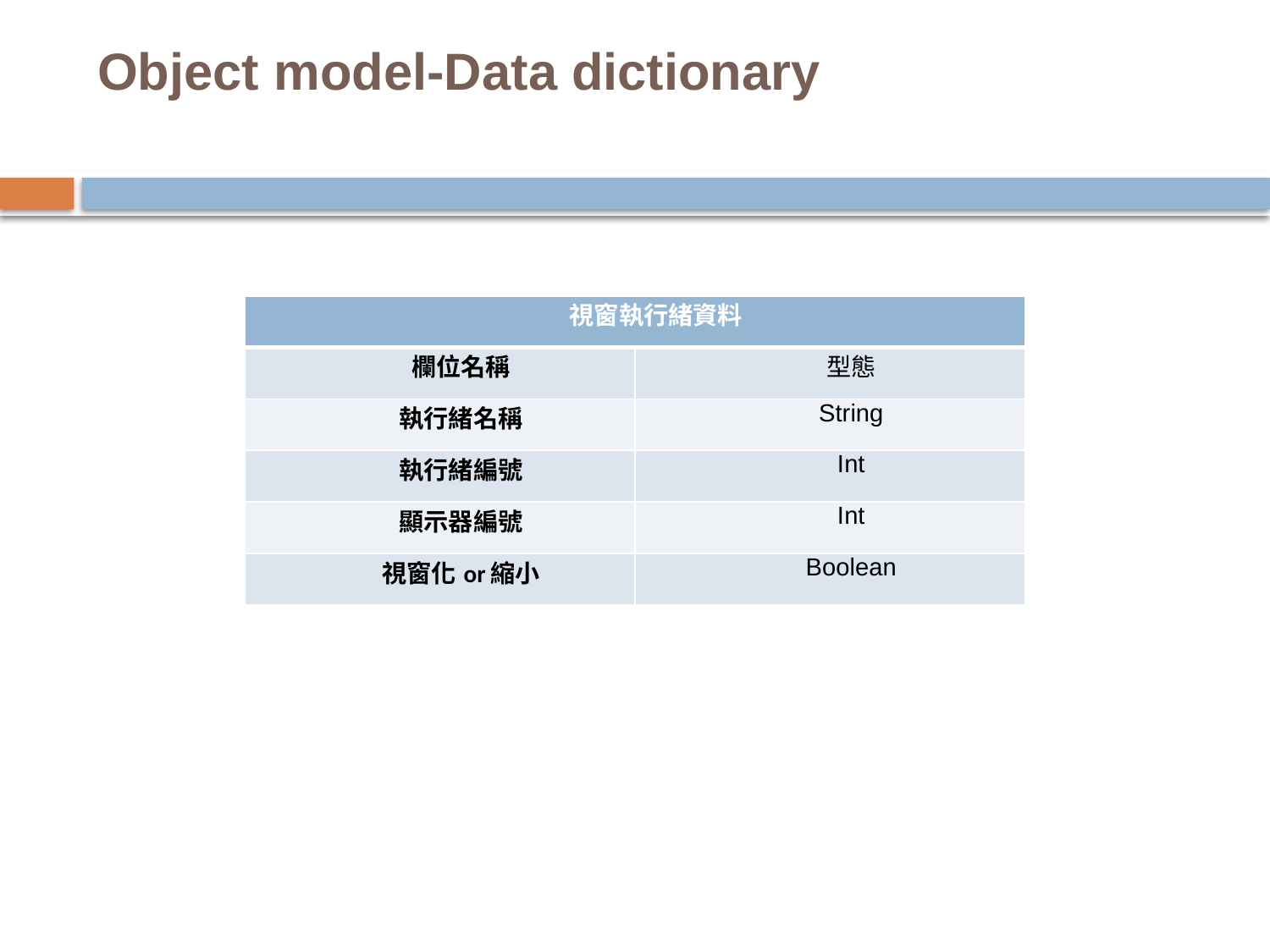

# Object model-Data dictionary
| 視窗執行緒資料 |  |
| --- | --- |
| 欄位名稱 | 型態 |
| 執行緒名稱 | String |
| 執行緒編號 | Int |
| 顯示器編號 | Int |
| 視窗化or縮小 | Boolean |